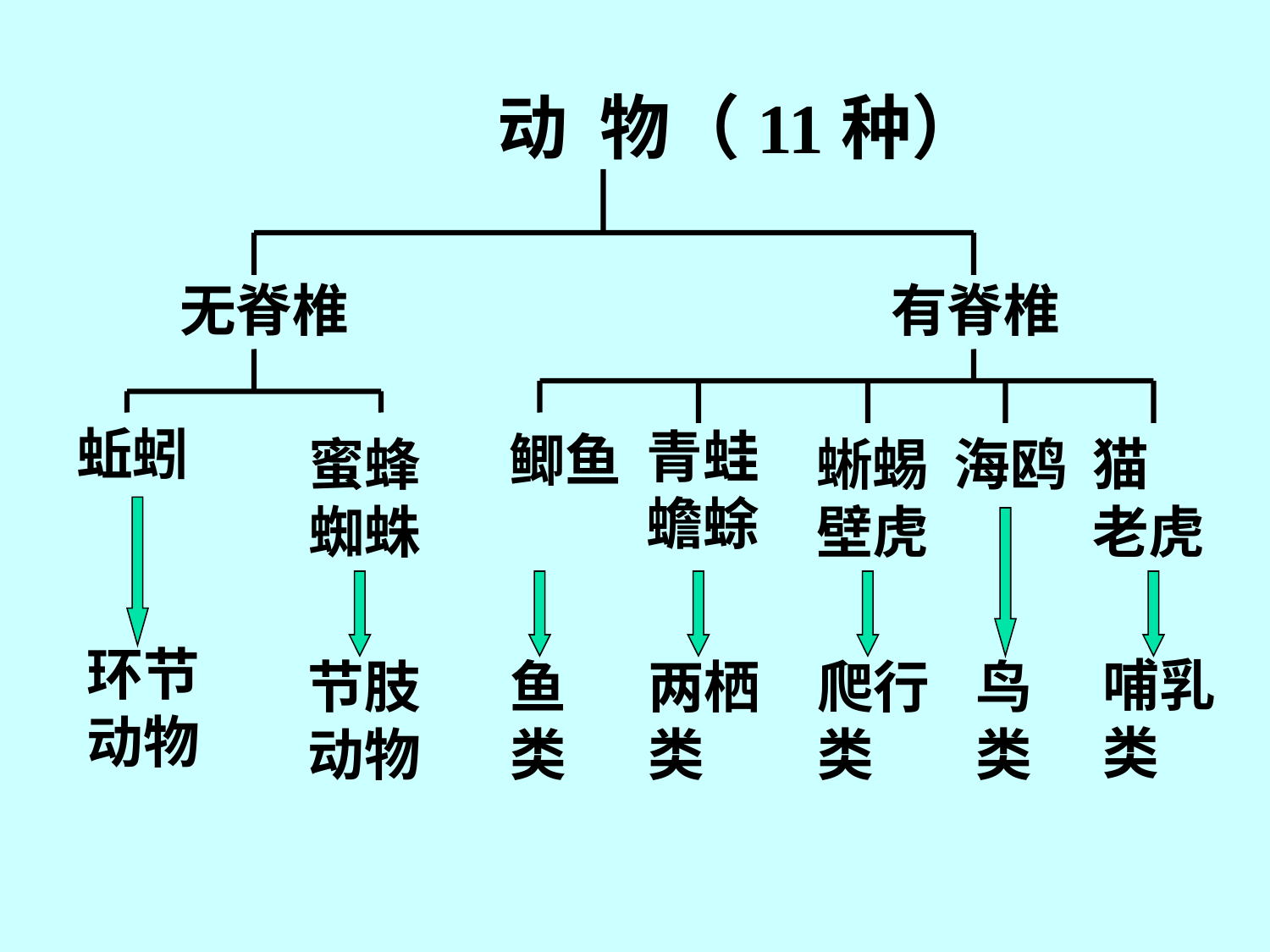

动  物（11种）

#

无脊椎
有脊椎

蚯蚓
青蛙
蟾蜍
鲫鱼
蜜蜂
蜘蛛
蜥蜴
壁虎
海鸥
猫
老虎

环节
动物
哺乳
类
节肢
动物
鱼
类
两栖
类
爬行
类
鸟
类